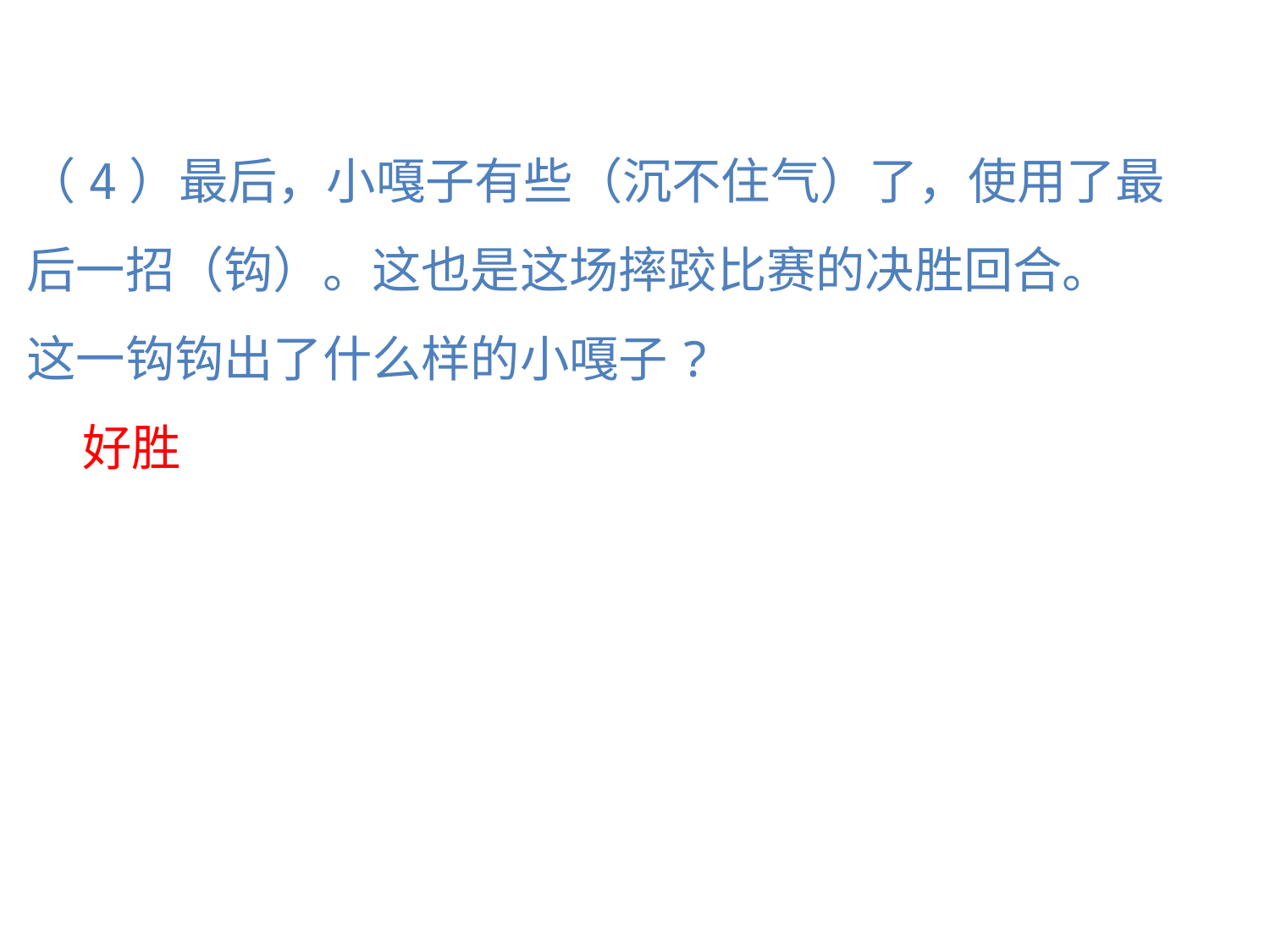

（4）最后，小嘎子有些（沉不住气）了，使用了最后一招（钩）。这也是这场摔跤比赛的决胜回合。
这一钩钩出了什么样的小嘎子?
    好胜